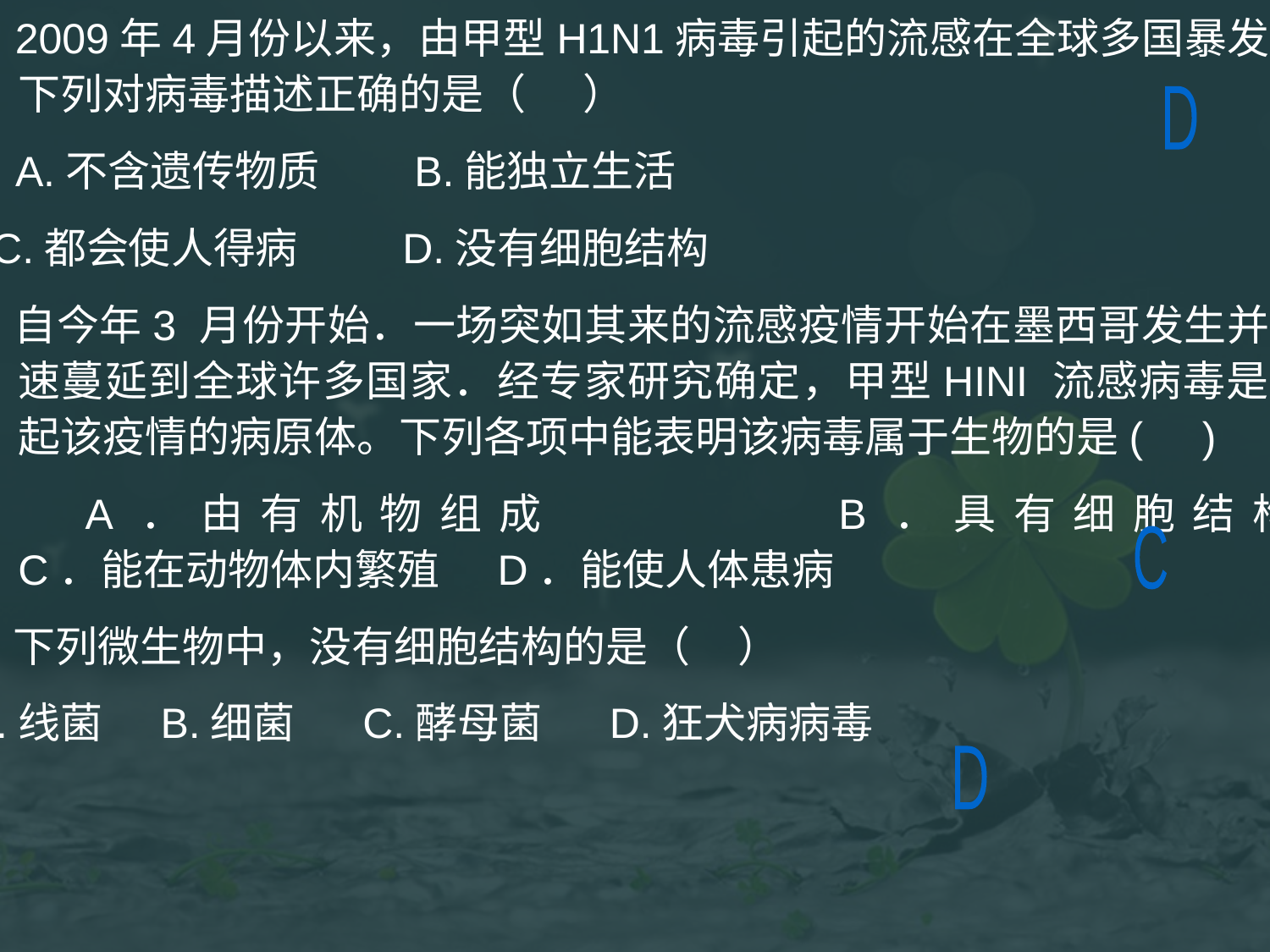

3. 2009年4月份以来，由甲型H1N1病毒引起的流感在全球多国暴发。下列对病毒描述正确的是（      ）
    A.不含遗传物质　　B.能独立生活
  C.都会使人得病　 　D.没有细胞结构
4.自今年3 月份开始．一场突如其来的流感疫情开始在墨西哥发生并迅速蔓延到全球许多国家．经专家研究确定，甲型HINI 流感病毒是引起该疫情的病原体。下列各项中能表明该病毒属于生物的是(     )
    A．由有机物组成          B．具有细胞结构
C．能在动物体内繁殖     D．能使人体患病
5.下列微生物中，没有细胞结构的是（     ）
A.线菌     B.细菌      C.酵母菌      D.狂犬病病毒
D
C
D